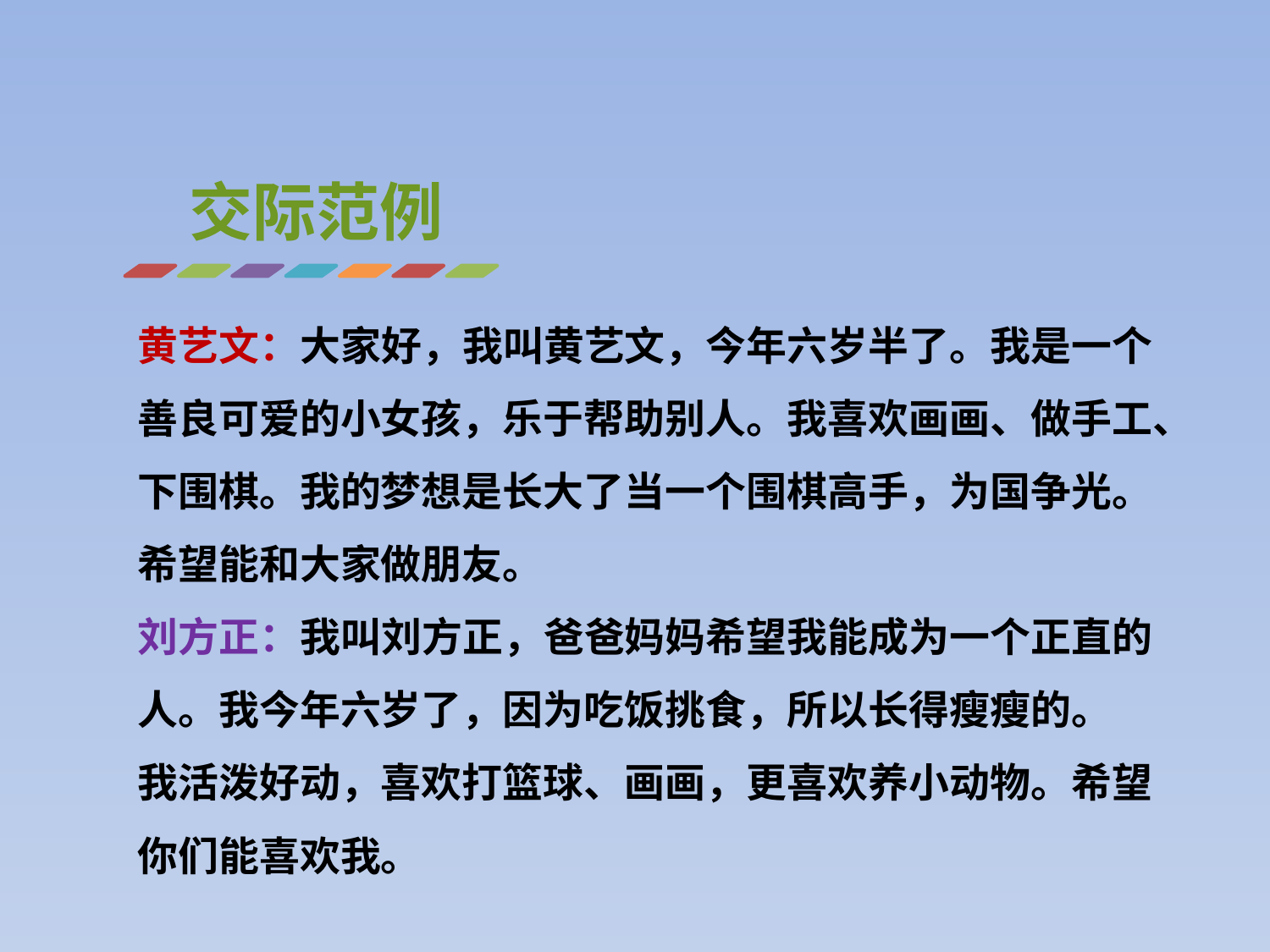

交际范例

黄艺文：大家好，我叫黄艺文，今年六岁半了。我是一个善良可爱的小女孩，乐于帮助别人。我喜欢画画、做手工、下围棋。我的梦想是长大了当一个围棋高手，为国争光。希望能和大家做朋友。
刘方正：我叫刘方正，爸爸妈妈希望我能成为一个正直的人。我今年六岁了，因为吃饭挑食，所以长得瘦瘦的。
我活泼好动，喜欢打篮球、画画，更喜欢养小动物。希望你们能喜欢我。